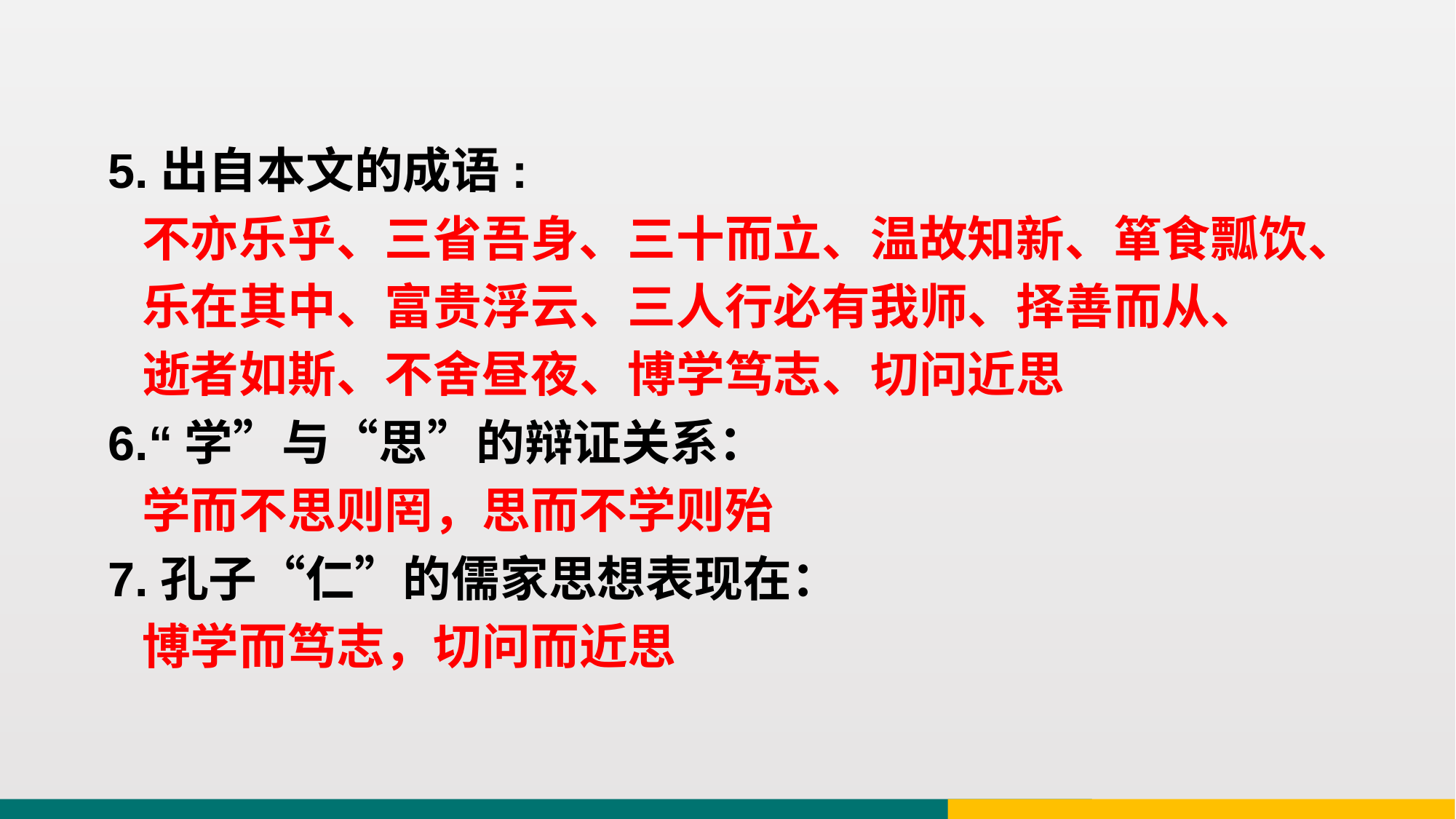

5.出自本文的成语:
  不亦乐乎、三省吾身、三十而立、温故知新、箪食瓢饮、
  乐在其中、富贵浮云、三人行必有我师、择善而从、
  逝者如斯、不舍昼夜、博学笃志、切问近思
6.“学”与“思”的辩证关系：
  学而不思则罔，思而不学则殆
7.孔子“仁”的儒家思想表现在：
  博学而笃志，切问而近思